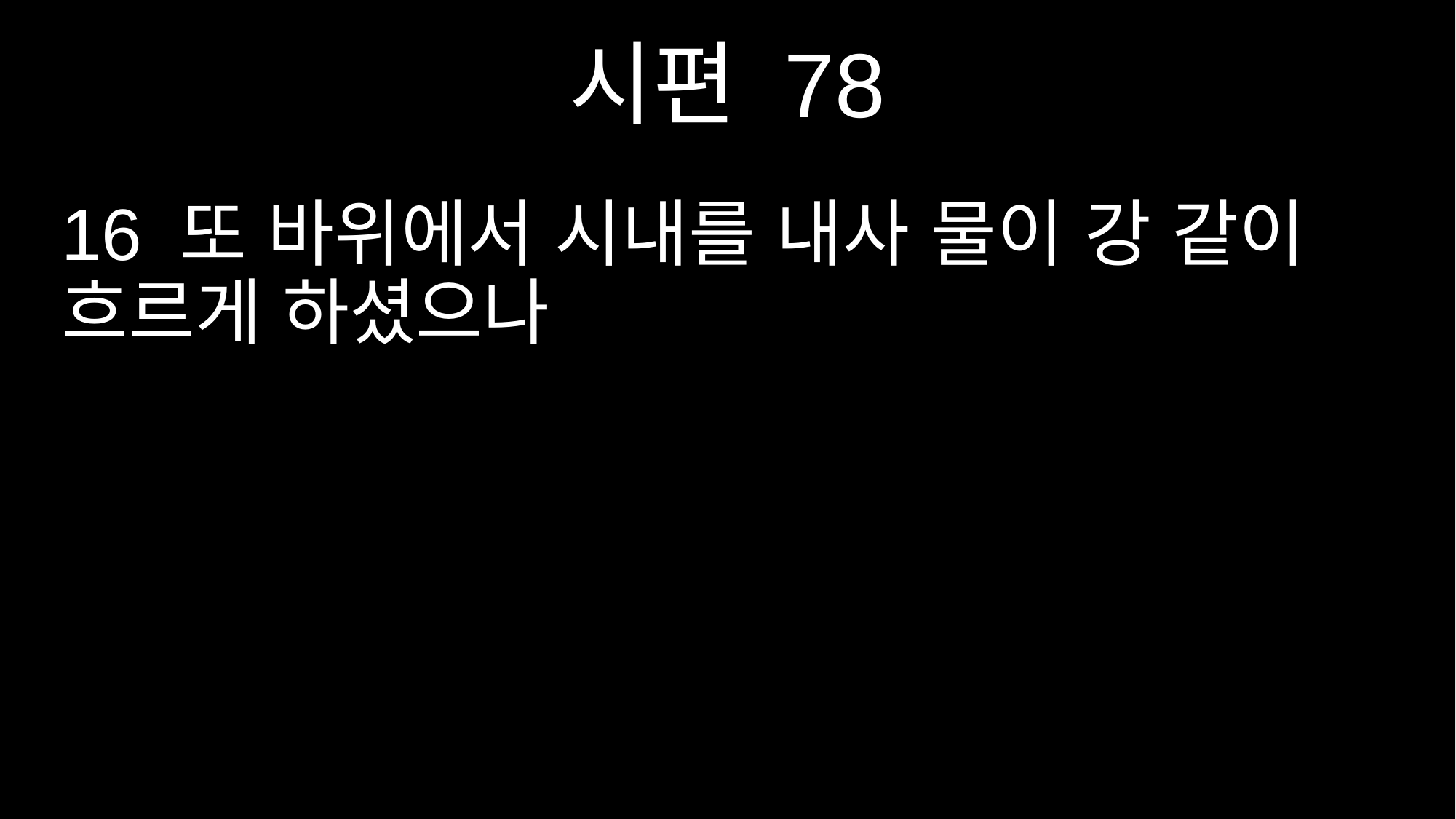

시편 78
16 또 바위에서 시내를 내사 물이 강 같이 흐르게 하셨으나